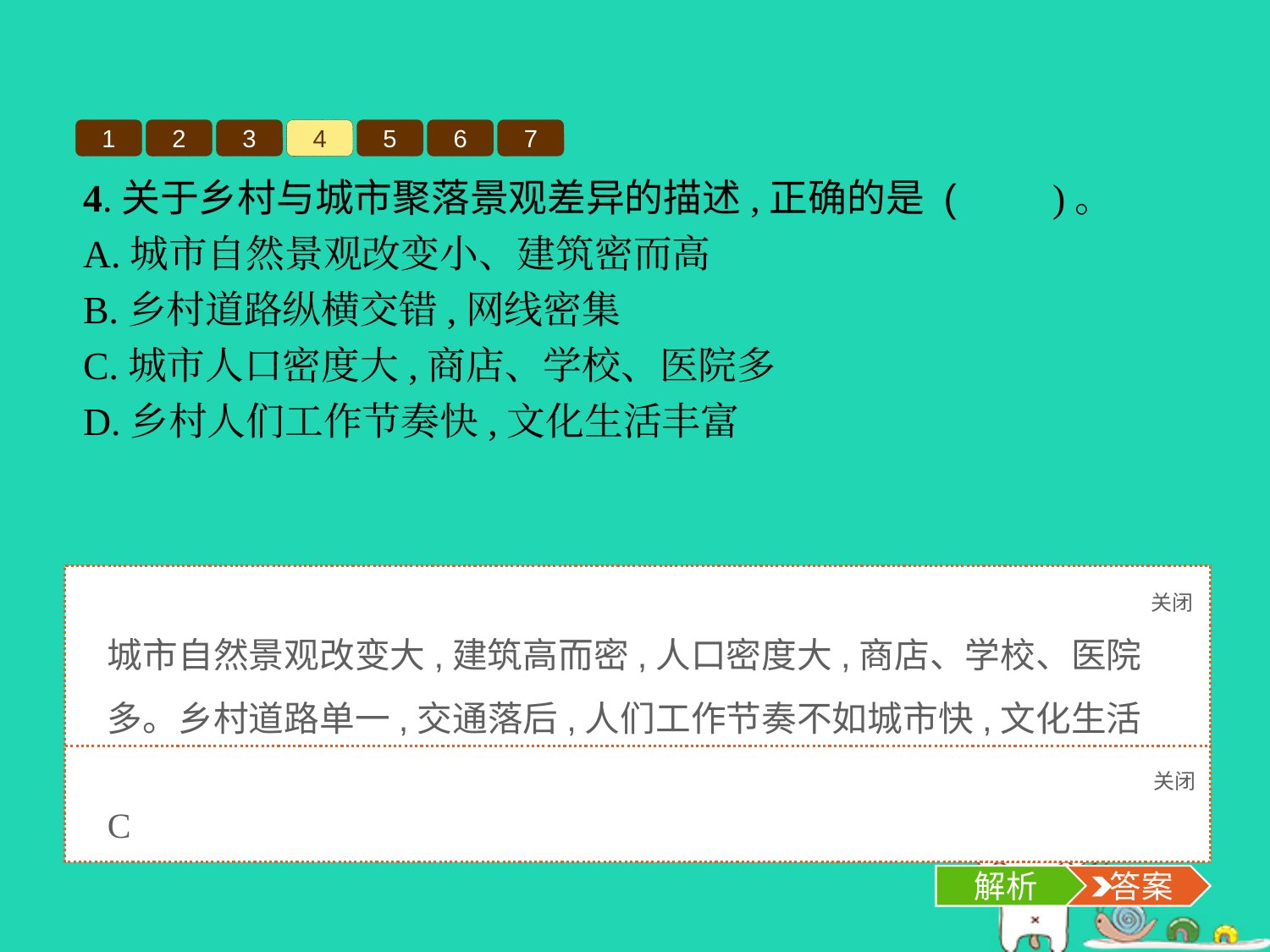

1
2
3
4
5
6
7
4.关于乡村与城市聚落景观差异的描述,正确的是 (　　)。
A.城市自然景观改变小、建筑密而高
B.乡村道路纵横交错,网线密集
C.城市人口密度大,商店、学校、医院多
D.乡村人们工作节奏快,文化生活丰富

关闭
解析

城市自然景观改变大,建筑高而密,人口密度大,商店、学校、医院多。乡村道路单一,交通落后,人们工作节奏不如城市快,文化生活较城市落后。

关闭
解析
  答案

C
解析
  答案